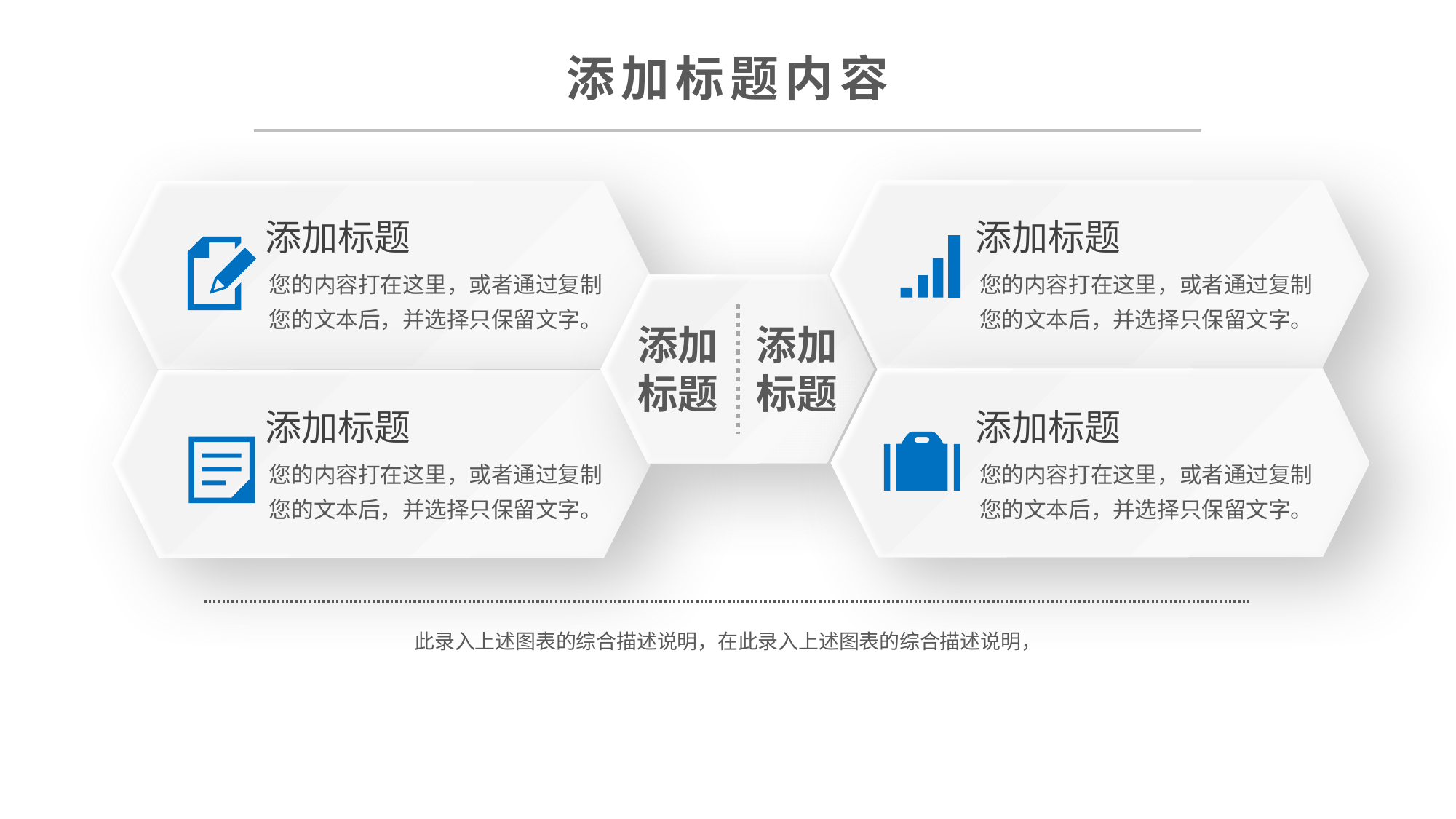

添加标题
您的内容打在这里，或者通过复制您的文本后，并选择只保留文字。
添加标题
您的内容打在这里，或者通过复制您的文本后，并选择只保留文字。

添加标题
添加标题

添加标题
您的内容打在这里，或者通过复制您的文本后，并选择只保留文字。
添加标题
您的内容打在这里，或者通过复制您的文本后，并选择只保留文字。

此录入上述图表的综合描述说明，在此录入上述图表的综合描述说明，